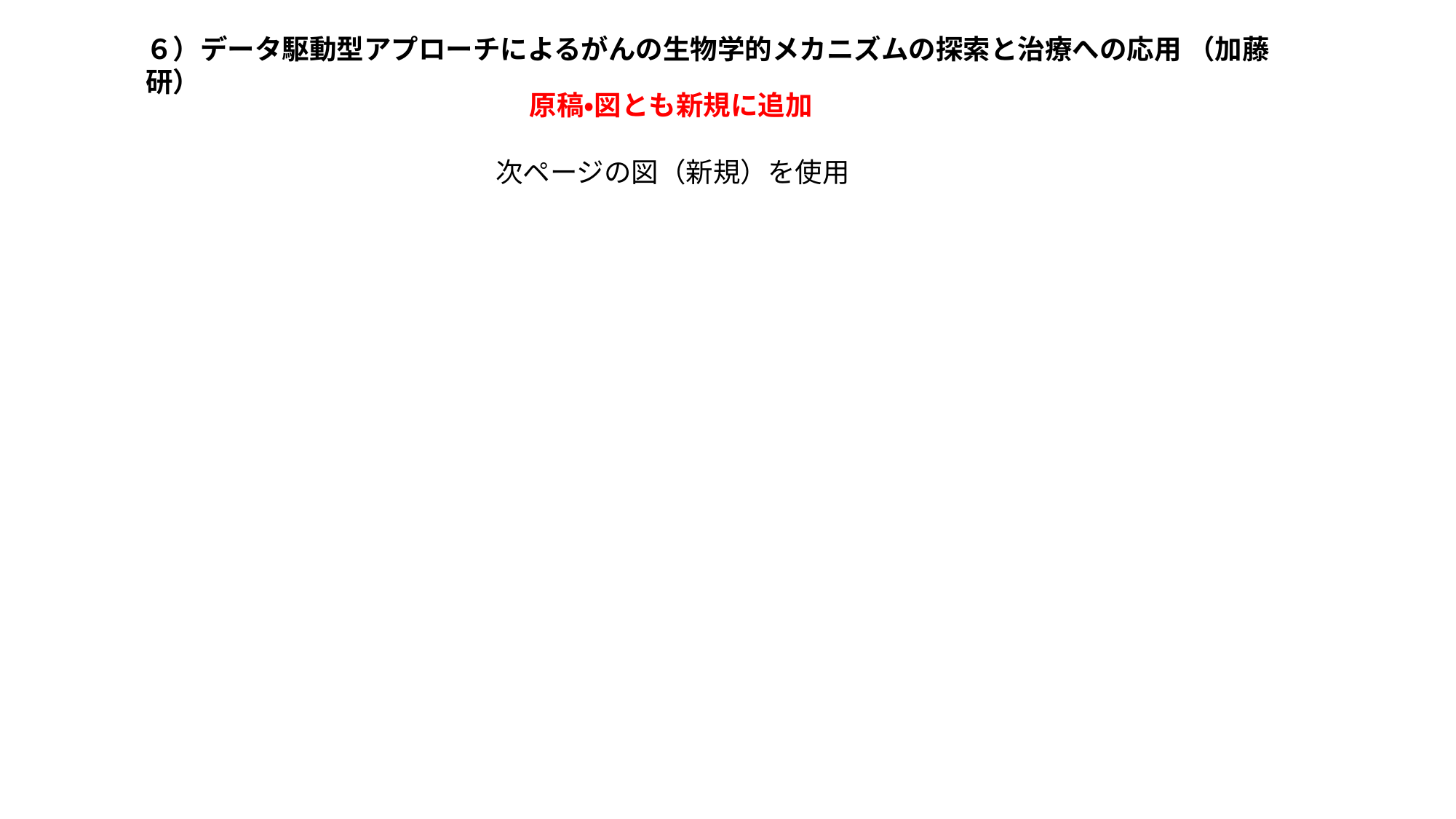

６）データ駆動型アプローチによるがんの生物学的メカニズムの探索と治療への応用 （加藤研）
原稿・図とも新規に追加
次ページの図（新規）を使用